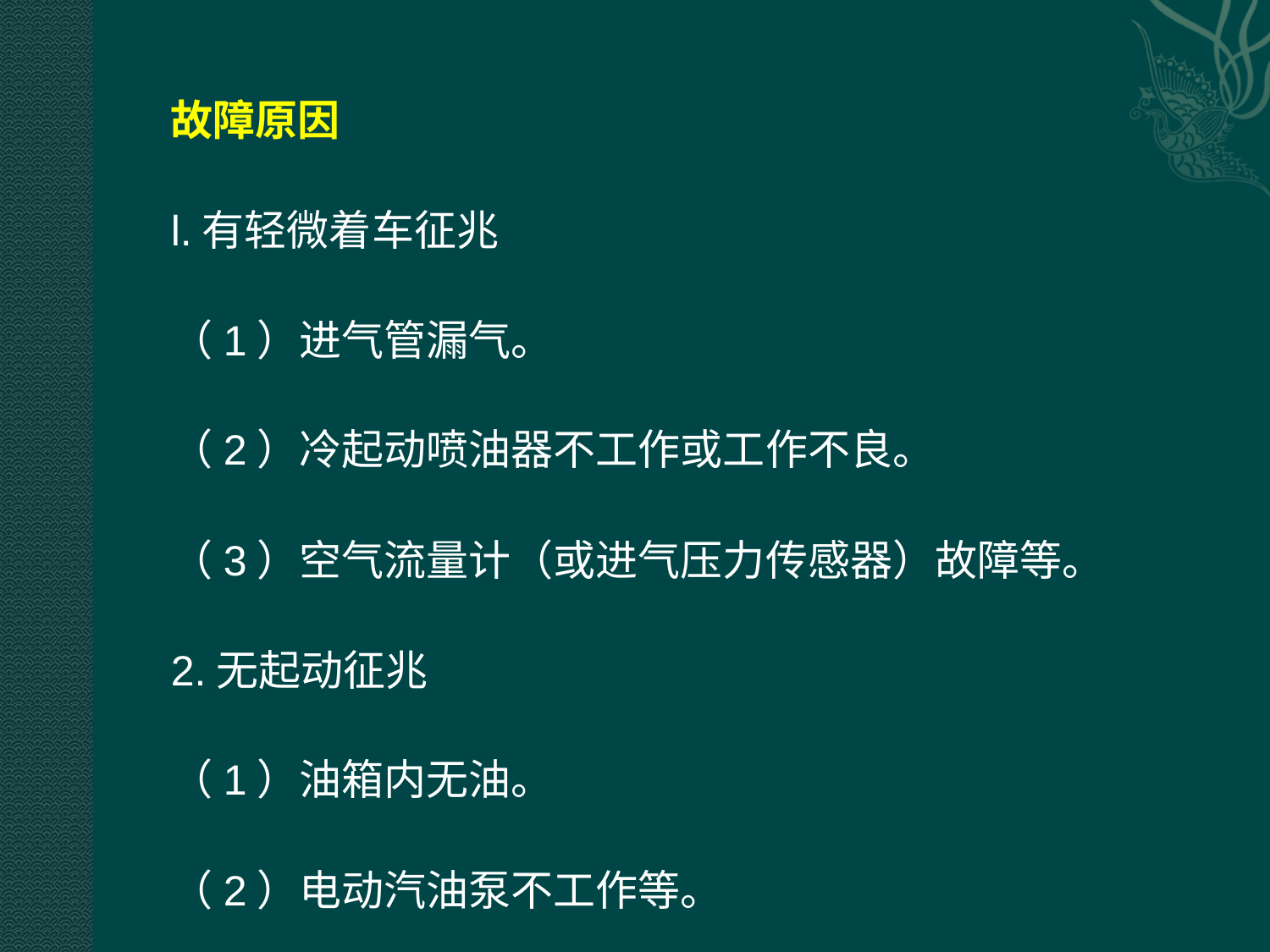

故障原因
l.有轻微着车征兆
（1）进气管漏气。
（2）冷起动喷油器不工作或工作不良。
（3）空气流量计（或进气压力传感器）故障等。
2.无起动征兆
（1）油箱内无油。
（2）电动汽油泵不工作等。